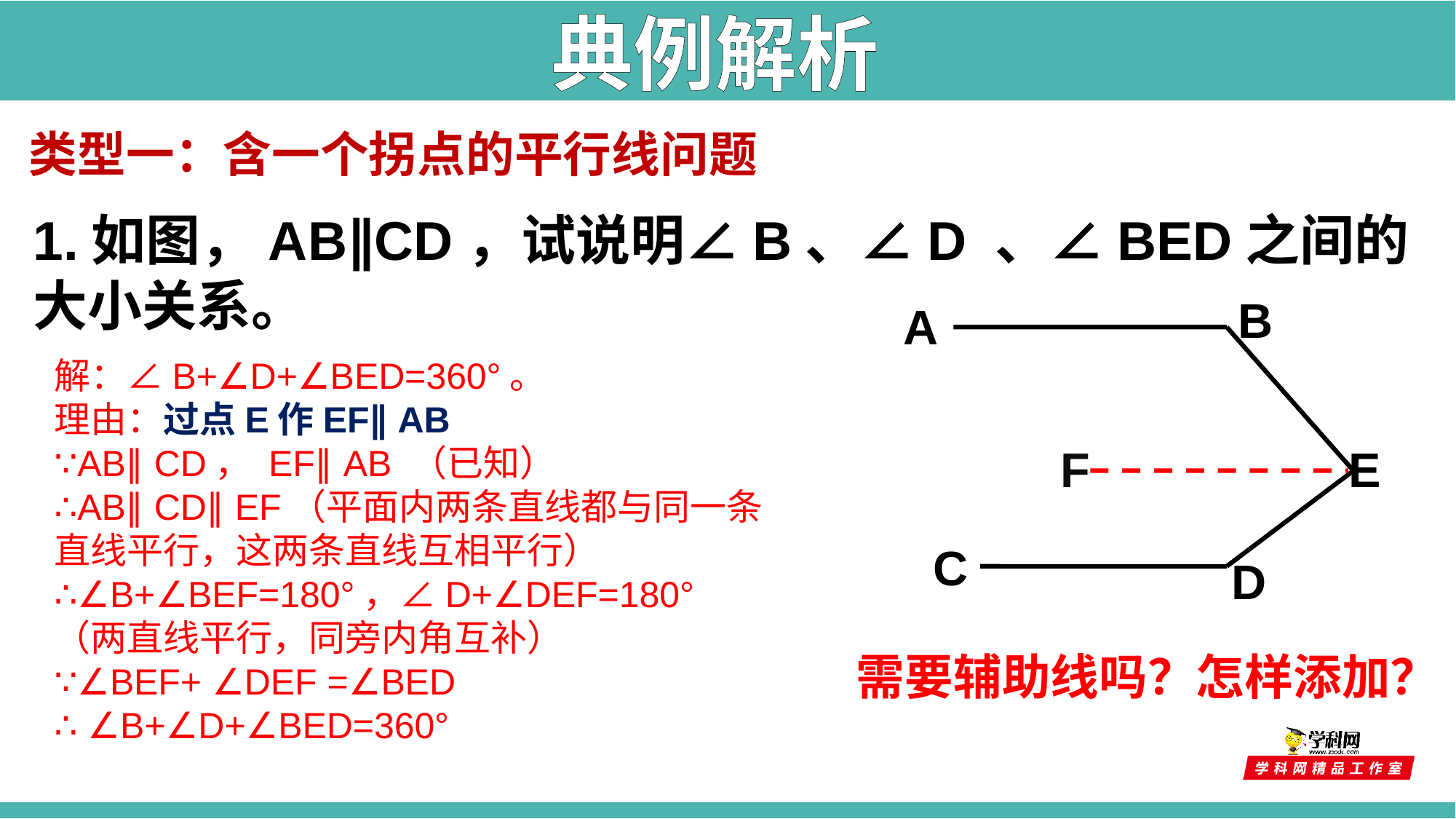

典例解析
类型一：含一个拐点的平行线问题
1.如图，AB∥CD，试说明∠B、∠D 、∠BED之间的大小关系。
B
A

E

C
D

解：∠B+∠D+∠BED=360°。
理由：过点E作EF∥ AB
∵AB∥ CD， EF∥ AB （已知）
∴AB∥ CD∥ EF（平面内两条直线都与同一条
直线平行，这两条直线互相平行）
∴∠B+∠BEF=180°，∠D+∠DEF=180°
（两直线平行，同旁内角互补）
∵∠BEF+ ∠DEF =∠BED
∴ ∠B+∠D+∠BED=360°
F

需要辅助线吗？怎样添加？